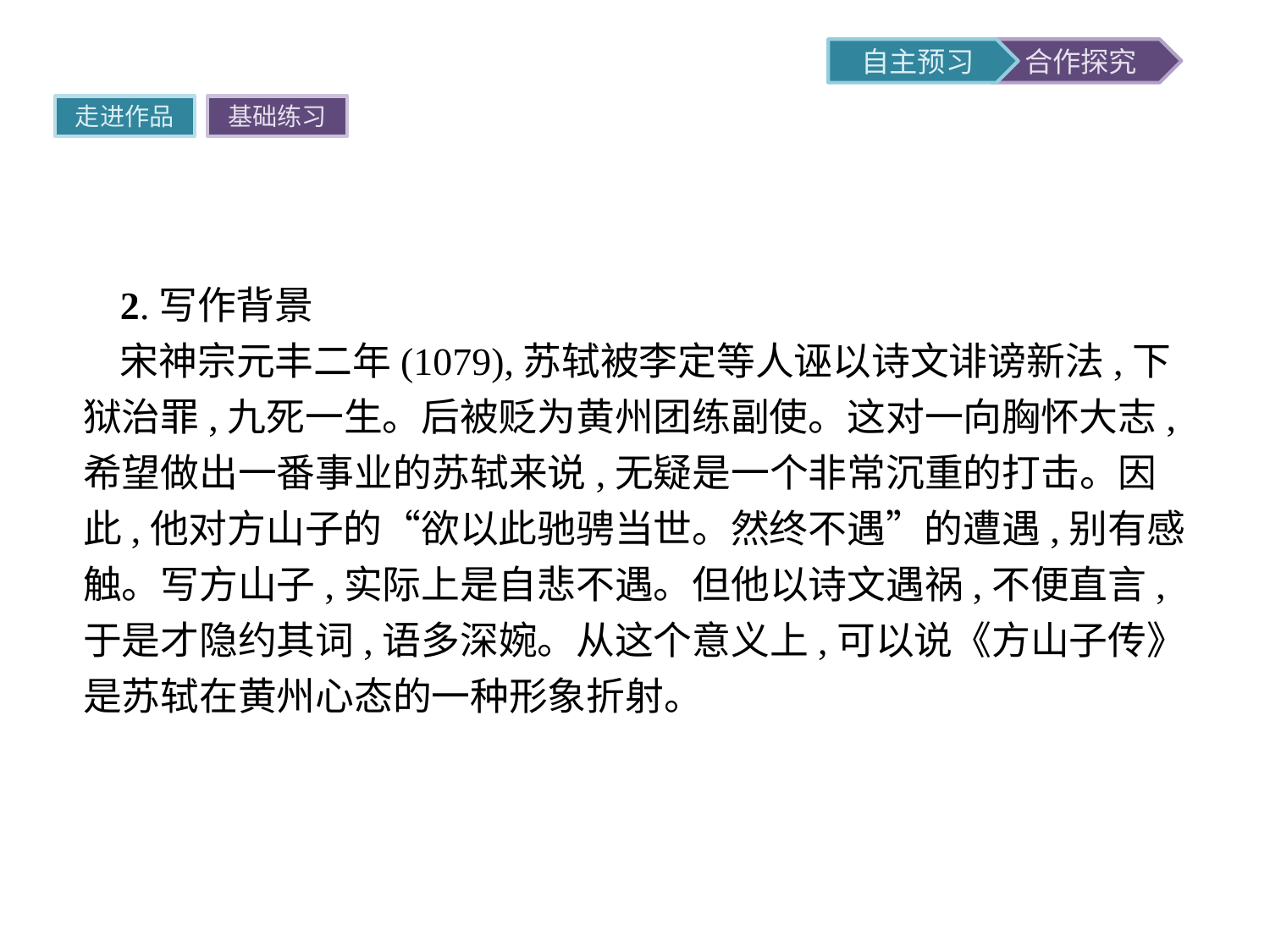

走进作品
基础练习
2.写作背景
宋神宗元丰二年(1079),苏轼被李定等人诬以诗文诽谤新法,下狱治罪,九死一生。后被贬为黄州团练副使。这对一向胸怀大志,希望做出一番事业的苏轼来说,无疑是一个非常沉重的打击。因此,他对方山子的“欲以此驰骋当世。然终不遇”的遭遇,别有感触。写方山子,实际上是自悲不遇。但他以诗文遇祸,不便直言,于是才隐约其词,语多深婉。从这个意义上,可以说《方山子传》是苏轼在黄州心态的一种形象折射。